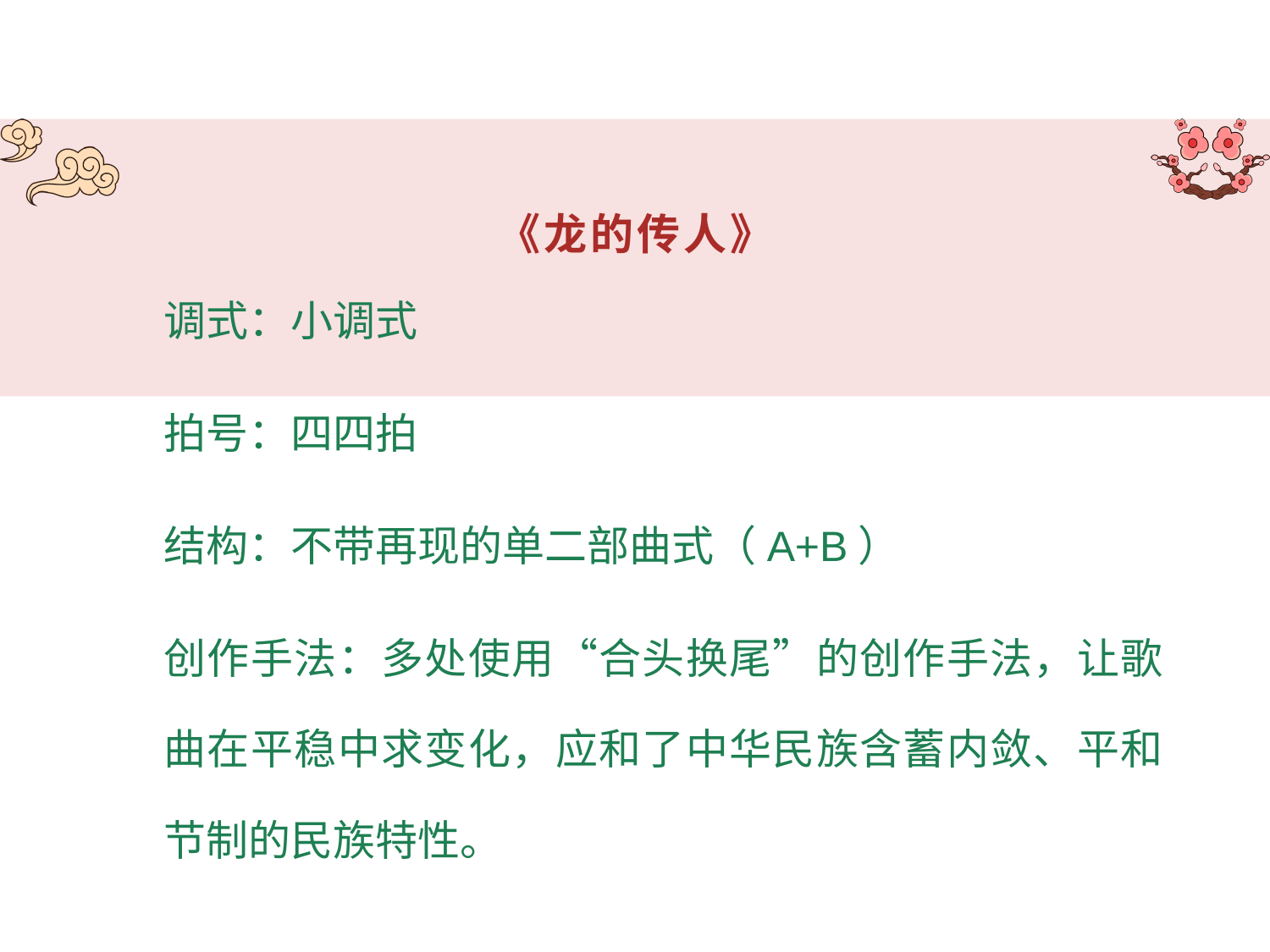

# 《龙的传人》
调式：小调式
拍号：四四拍
结构：不带再现的单二部曲式（A+B）
创作手法：多处使用“合头换尾”的创作手法，让歌曲在平稳中求变化，应和了中华民族含蓄内敛、平和节制的民族特性。